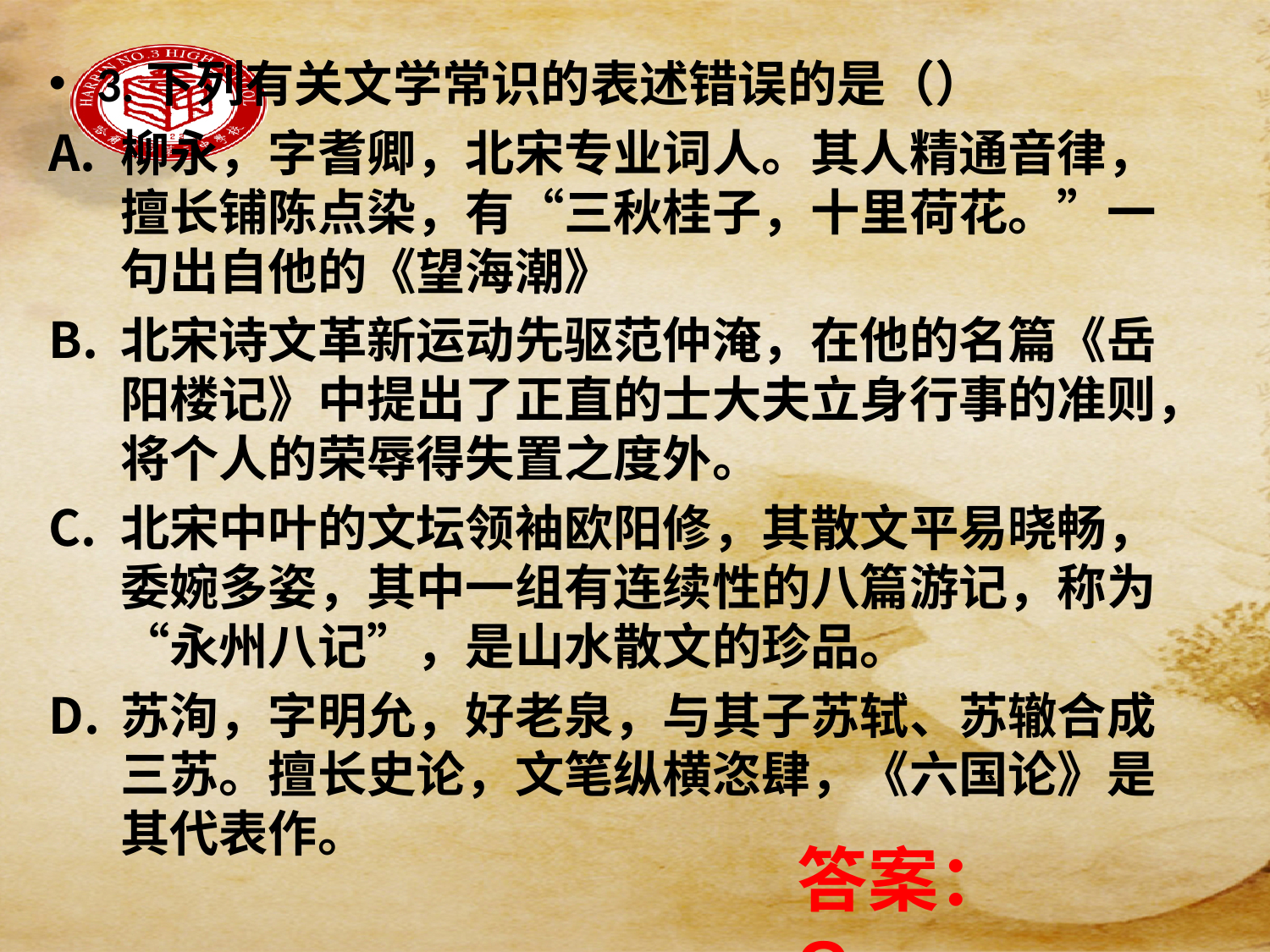

3.下列有关文学常识的表述错误的是（）
柳永，字耆卿，北宋专业词人。其人精通音律，擅长铺陈点染，有“三秋桂子，十里荷花。”一句出自他的《望海潮》
北宋诗文革新运动先驱范仲淹，在他的名篇《岳阳楼记》中提出了正直的士大夫立身行事的准则，将个人的荣辱得失置之度外。
北宋中叶的文坛领袖欧阳修，其散文平易晓畅，委婉多姿，其中一组有连续性的八篇游记，称为“永州八记”，是山水散文的珍品。
苏洵，字明允，好老泉，与其子苏轼、苏辙合成三苏。擅长史论，文笔纵横恣肆，《六国论》是其代表作。
答案：C